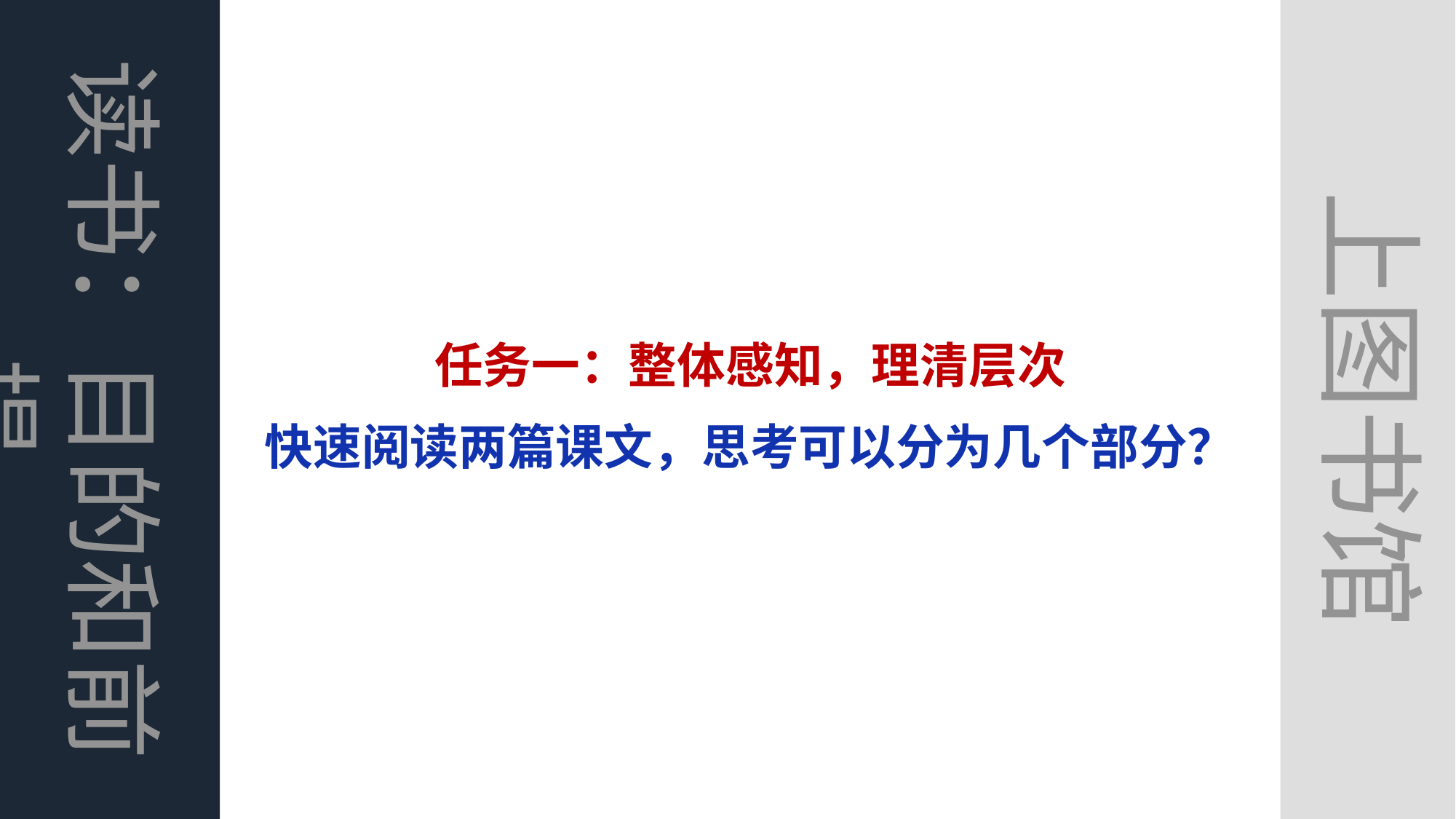

上图书馆
读书：目的和前提
任务一：整体感知，理清层次
快速阅读两篇课文，思考可以分为几个部分？